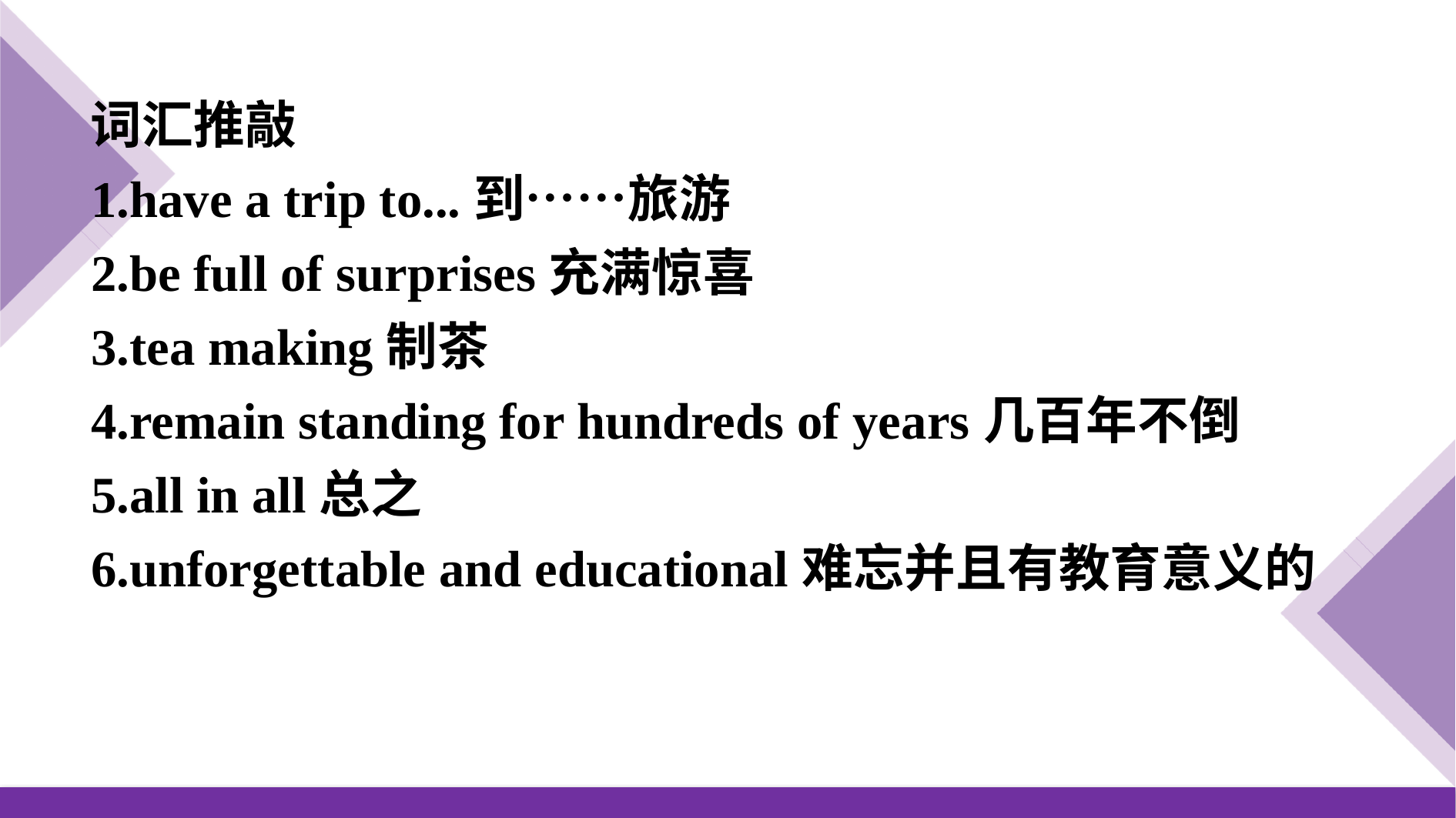

词汇推敲
1.have a trip to...到……旅游
2.be full of surprises充满惊喜
3.tea making制茶
4.remain standing for hundreds of years几百年不倒
5.all in all总之
6.unforgettable and educational难忘并且有教育意义的